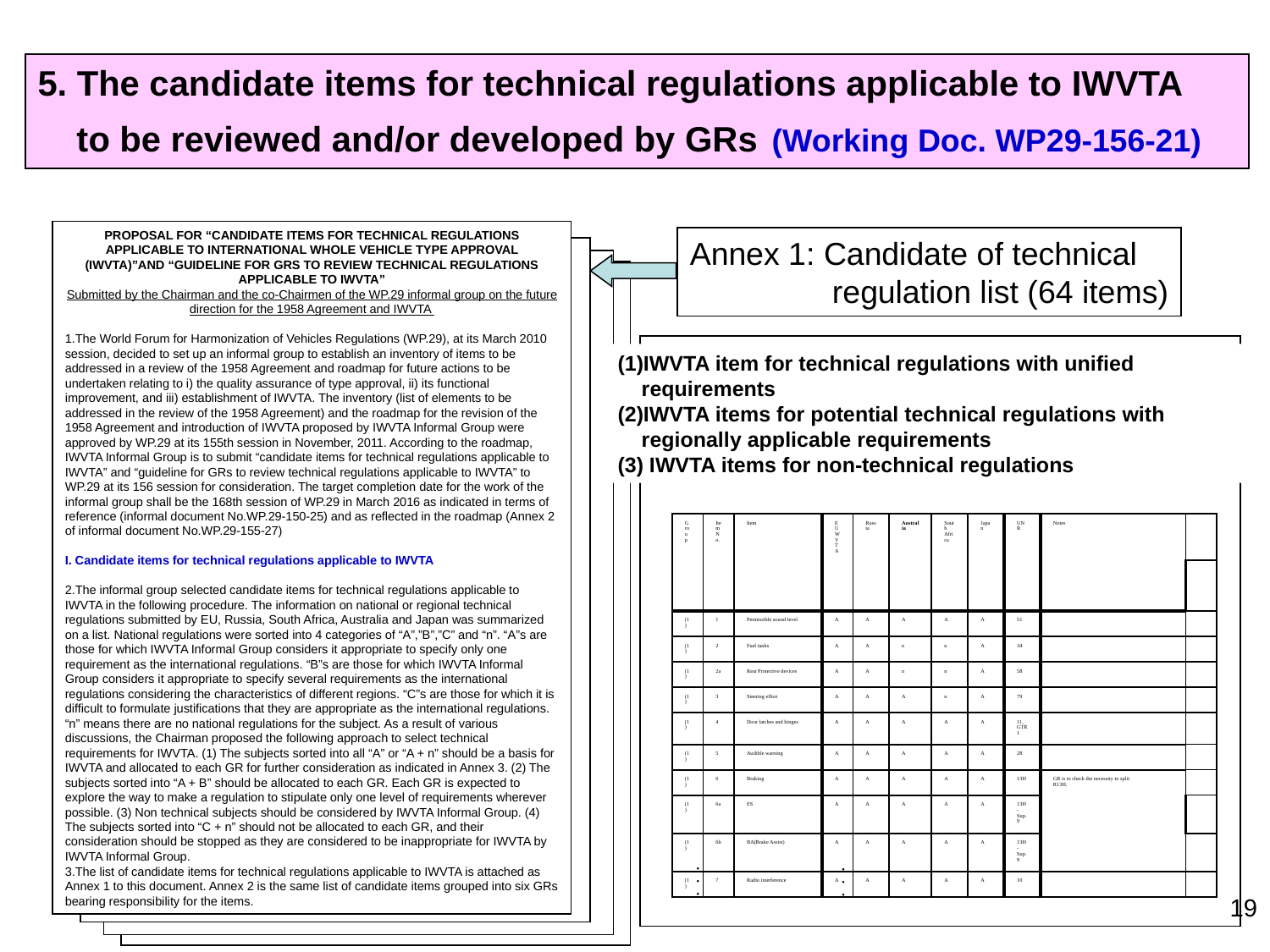

5. The candidate items for technical regulations applicable to IWVTA
    to be reviewed and/or developed by GRs (Working Doc. WP29-156-21)
PROPOSAL FOR “CANDIDATE ITEMS FOR TECHNICAL REGULATIONS APPLICABLE TO INTERNATIONAL WHOLE VEHICLE TYPE APPROVAL (IWVTA)”AND “GUIDELINE FOR GRS TO REVIEW TECHNICAL REGULATIONS APPLICABLE TO IWVTA”
Submitted by the Chairman and the co-Chairmen of the WP.29 informal group on the future direction for the 1958 Agreement and IWVTA

1.The World Forum for Harmonization of Vehicles Regulations (WP.29), at its March 2010 session, decided to set up an informal group to establish an inventory of items to be addressed in a review of the 1958 Agreement and roadmap for future actions to be undertaken relating to i) the quality assurance of type approval, ii) its functional improvement, and iii) establishment of IWVTA. The inventory (list of elements to be addressed in the review of the 1958 Agreement) and the roadmap for the revision of the 1958 Agreement and introduction of IWVTA proposed by IWVTA Informal Group were approved by WP.29 at its 155th session in November, 2011. According to the roadmap, IWVTA Informal Group is to submit “candidate items for technical regulations applicable to IWVTA” and “guideline for GRs to review technical regulations applicable to IWVTA” to WP.29 at its 156 session for consideration. The target completion date for the work of the informal group shall be the 168th session of WP.29 in March 2016 as indicated in terms of reference (informal document No.WP.29-150-25) and as reflected in the roadmap (Annex 2 of informal document No.WP.29-155-27)

I. Candidate items for technical regulations applicable to IWVTA

2.The informal group selected candidate items for technical regulations applicable to IWVTA in the following procedure. The information on national or regional technical regulations submitted by EU, Russia, South Africa, Australia and Japan was summarized on a list. National regulations were sorted into 4 categories of “A”,”B”,”C” and “n”. “A”s are those for which IWVTA Informal Group considers it appropriate to specify only one requirement as the international regulations. “B”s are those for which IWVTA Informal Group considers it appropriate to specify several requirements as the international regulations considering the characteristics of different regions. “C”s are those for which it is difficult to formulate justifications that they are appropriate as the international regulations. “n” means there are no national regulations for the subject. As a result of various discussions, the Chairman proposed the following approach to select technical requirements for IWVTA. (1) The subjects sorted into all “A” or “A + n” should be a basis for IWVTA and allocated to each GR for further consideration as indicated in Annex 3. (2) The subjects sorted into “A + B” should be allocated to each GR. Each GR is expected to explore the way to make a regulation to stipulate only one level of requirements wherever possible. (3) Non technical subjects should be considered by IWVTA Informal Group. (4) The subjects sorted into “C + n” should not be allocated to each GR, and their consideration should be stopped as they are considered to be inappropriate for IWVTA by IWVTA Informal Group.
3.The list of candidate items for technical regulations applicable to IWVTA is attached as Annex 1 to this document. Annex 2 is the same list of candidate items grouped into six GRs bearing responsibility for the items.
Annex 1: Candidate of technical
                regulation list (64 items)

(1)IWVTA item for technical regulations with unified
    requirements
(2)IWVTA items for potential technical regulations with
    regionally applicable requirements
(3) IWVTA items for non-technical regulations
| Group | Item No. | Item | EU WVTA | Russia | Australia | South Africa | Japan | UN R | Notes |  |
| --- | --- | --- | --- | --- | --- | --- | --- | --- | --- | --- |
|  |  |  |  |  |  |  |  |  |  |  |
| (1) | 1 | Permissible sound level | A | A | A | A | A | 51 |  |  |
| (1) | 2 | Fuel tanks | A | A | n | n | A | 34 |  |  |
| (1) | 2a | Rear Protective devices | A | A | n | n | A | 58 |  |  |
| (1) | 3 | Steering effort | A | A | A | n | A | 79 |  |  |
| (1) | 4 | Door latches and hinges | A | A | A | A | A | 11, GTR1 |  |  |
| (1) | 5 | Audible warning | A | A | A | A | A | 28 |  |  |
| (1) | 6 | Braking | A | A | A | A | A | 13H | GR is to check the necessity to split R13H. |  |
| (1) | 6a | ES | A | A | A | A | A | 13H- Sup.9 |  |  |
| (1) | 6b | BA(Brake Assist) | A | A | A | A | A | 13H- Sup.9 |  |  |
| (1) | 7 | Radio interference | A | A | A | A | A | 10 |  |  |
・
・
・
・
・
・
19